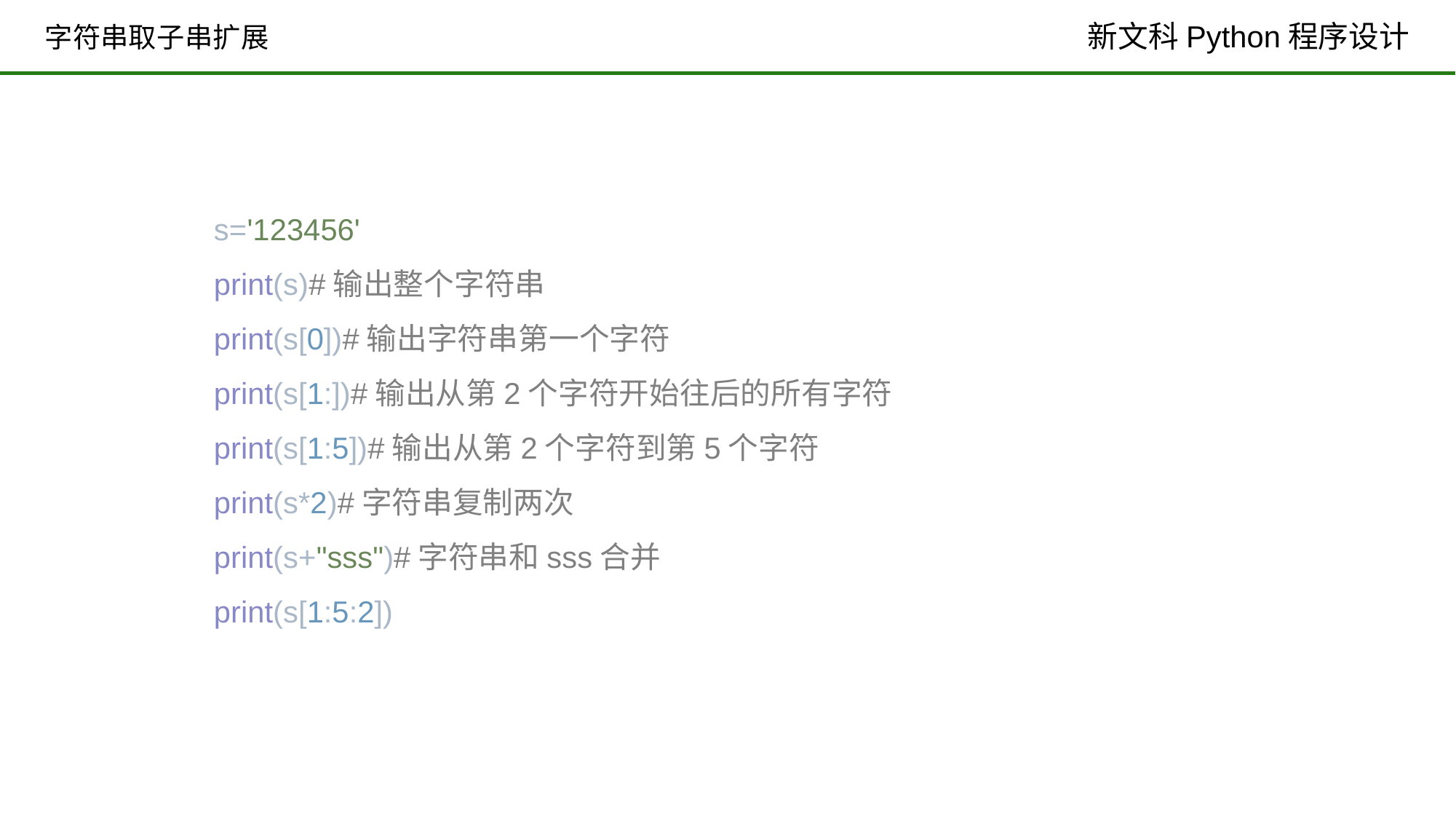

# 字符串取子串扩展
s='123456'
print(s)#输出整个字符串
print(s[0])#输出字符串第一个字符
print(s[1:])#输出从第2个字符开始往后的所有字符
print(s[1:5])#输出从第2个字符到第5个字符
print(s*2)#字符串复制两次
print(s+"sss")#字符串和sss合并
print(s[1:5:2])